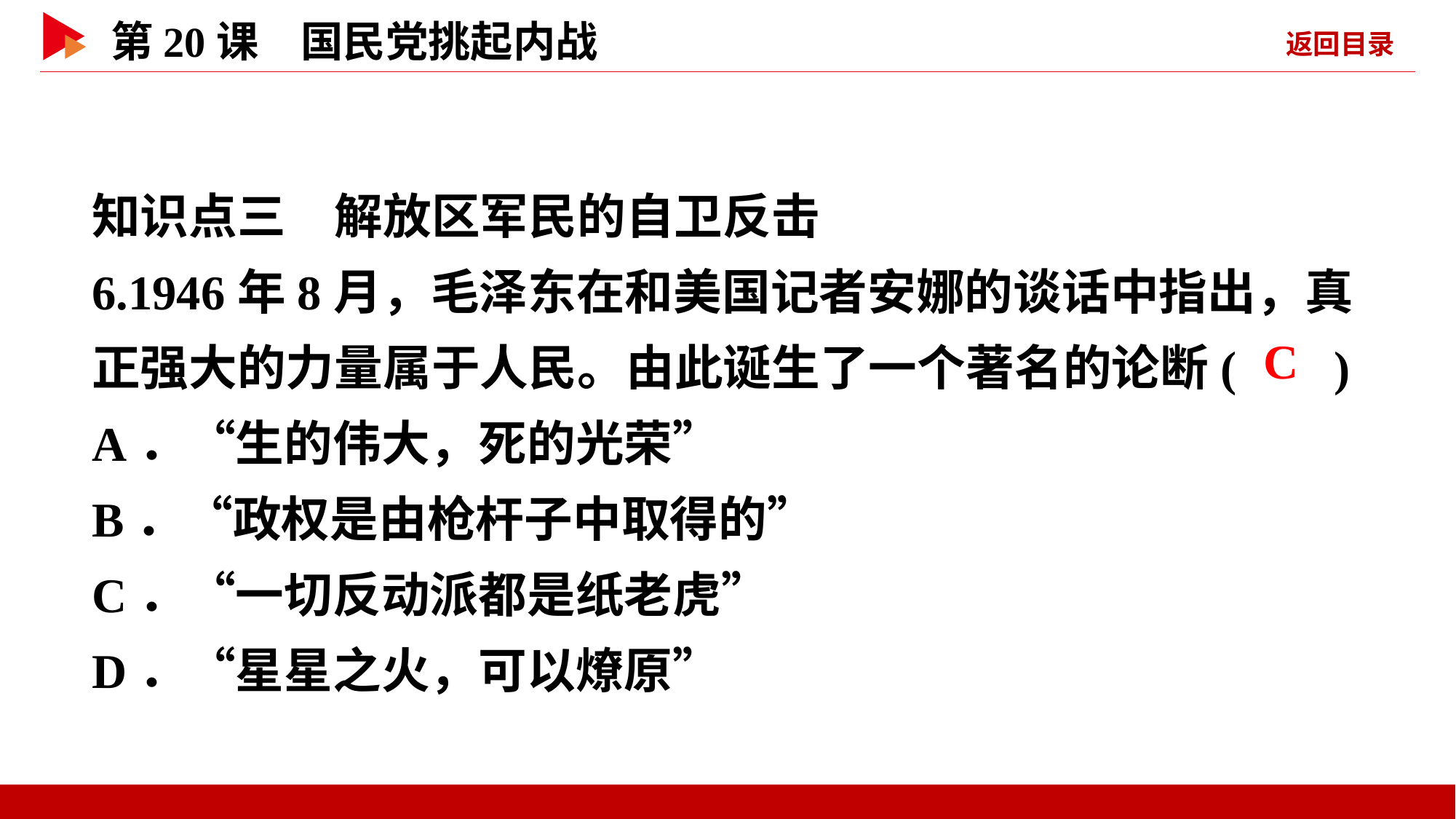

知识点三　解放区军民的自卫反击
6.1946年8月，毛泽东在和美国记者安娜的谈话中指出，真正强大的力量属于人民。由此诞生了一个著名的论断(        )
A．“生的伟大，死的光荣”
B．“政权是由枪杆子中取得的”
C．“一切反动派都是纸老虎”
D．“星星之火，可以燎原”
   C